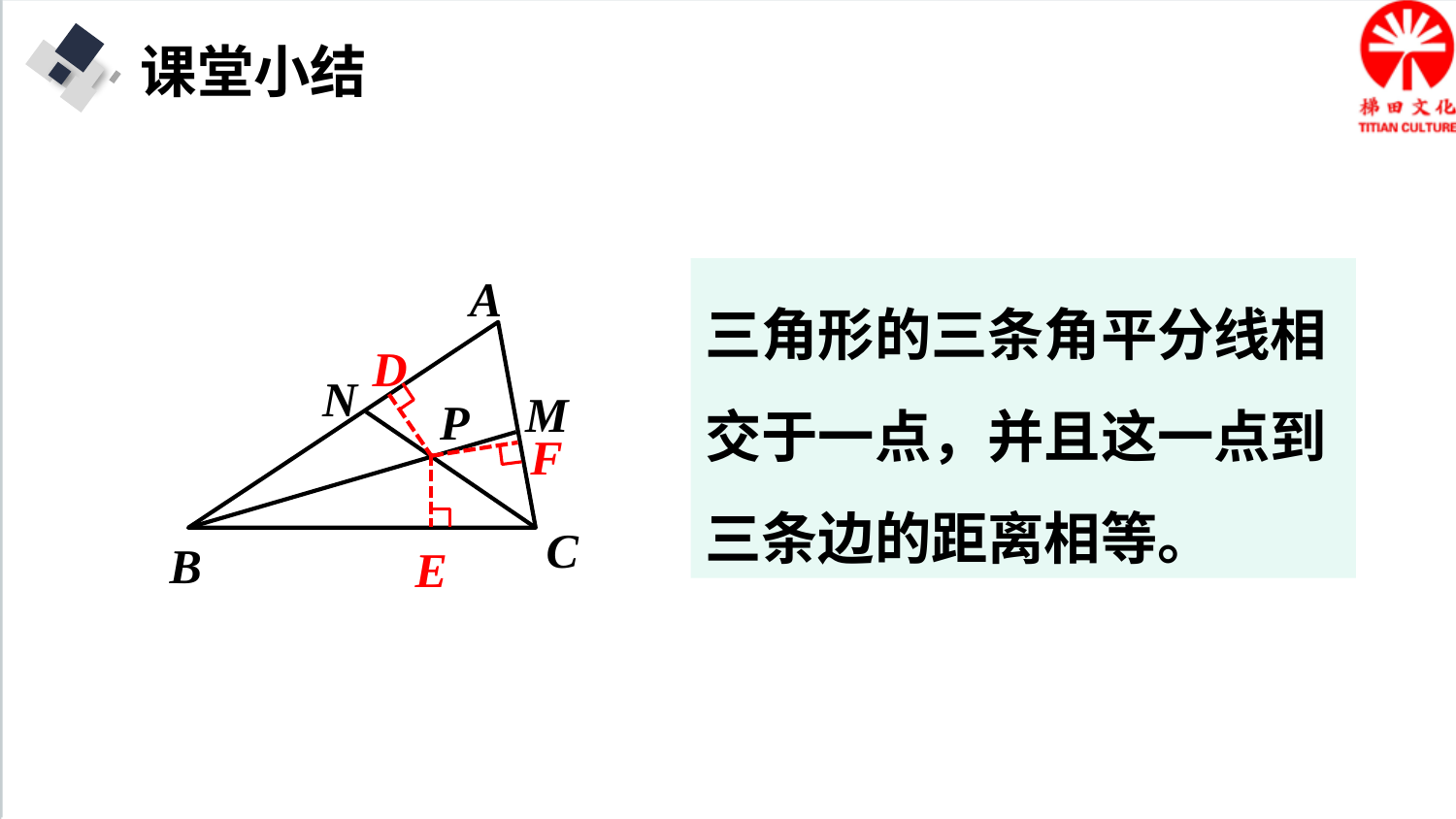

课堂小结
A

N
M
P
C
B
D

F

E
三角形的三条角平分线相交于一点，并且这一点到三条边的距离相等。